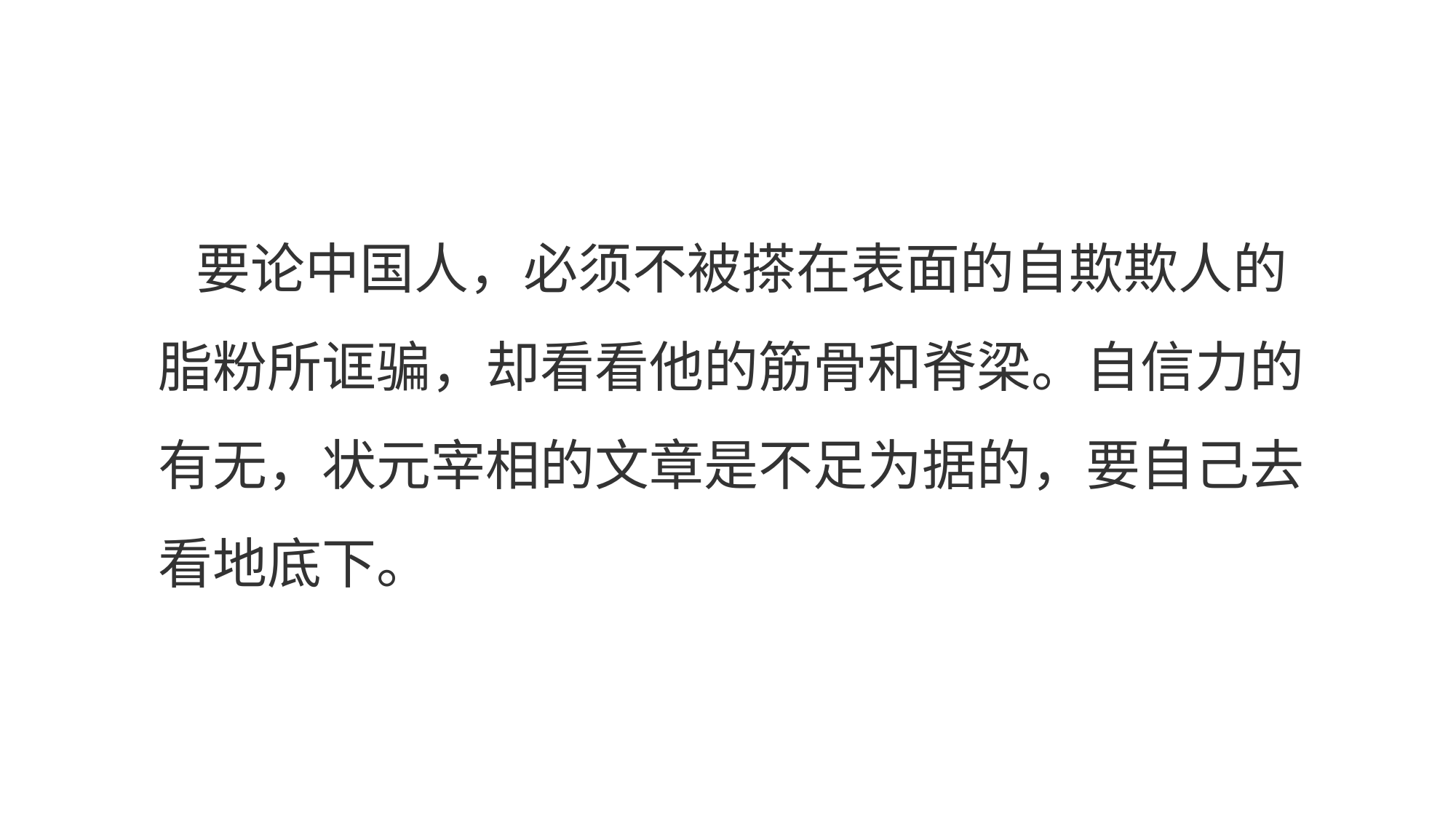

要论中国人，必须不被搽在表面的自欺欺人的脂粉所诓骗，却看看他的筋骨和脊梁。自信力的有无，状元宰相的文章是不足为据的，要自己去看地底下。